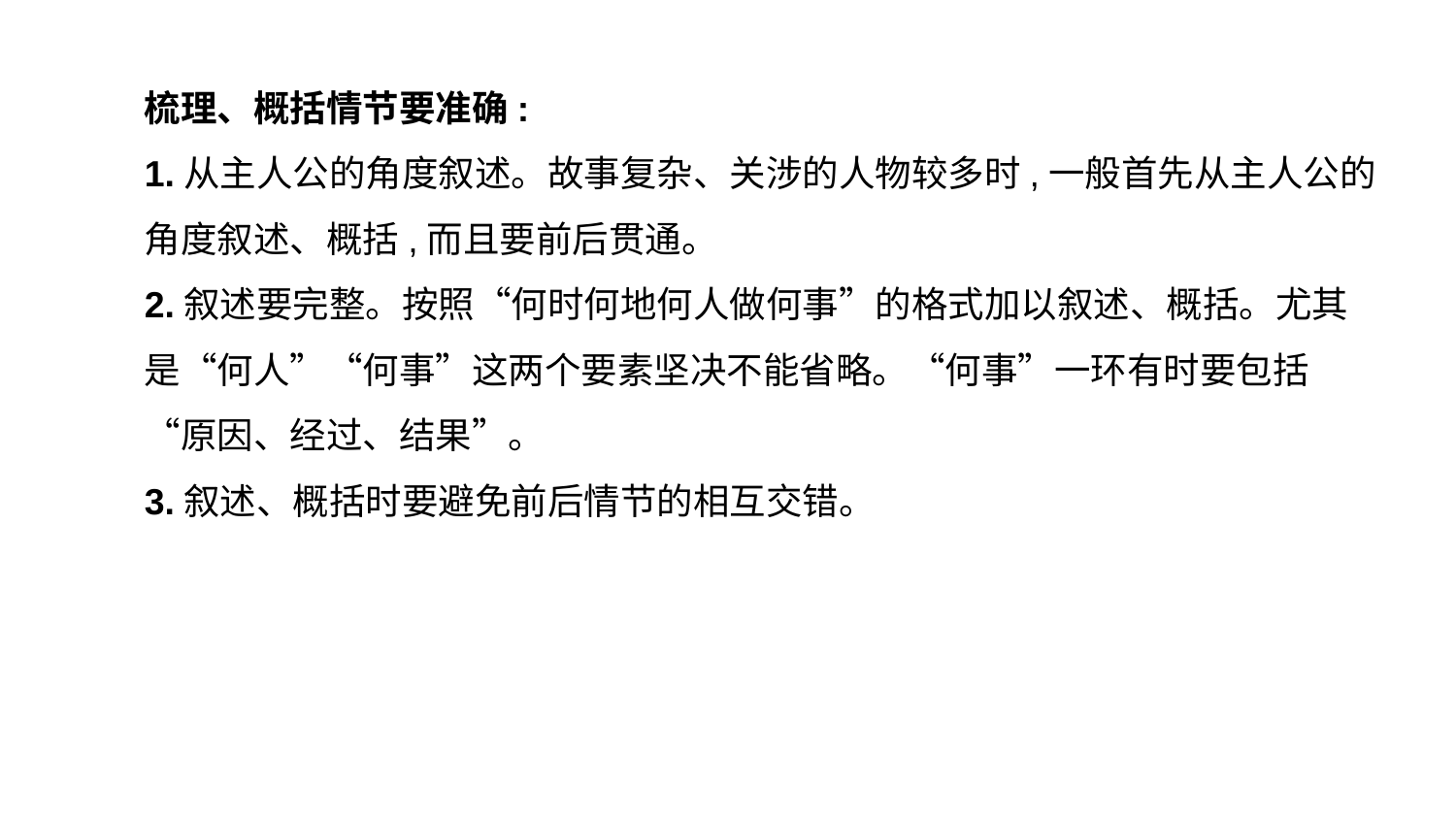

梳理、概括情节要准确:
1.从主人公的角度叙述。故事复杂、关涉的人物较多时,一般首先从主人公的角度叙述、概括,而且要前后贯通。
2.叙述要完整。按照“何时何地何人做何事”的格式加以叙述、概括。尤其是“何人”“何事”这两个要素坚决不能省略。“何事”一环有时要包括“原因、经过、结果”。
3.叙述、概括时要避免前后情节的相互交错。